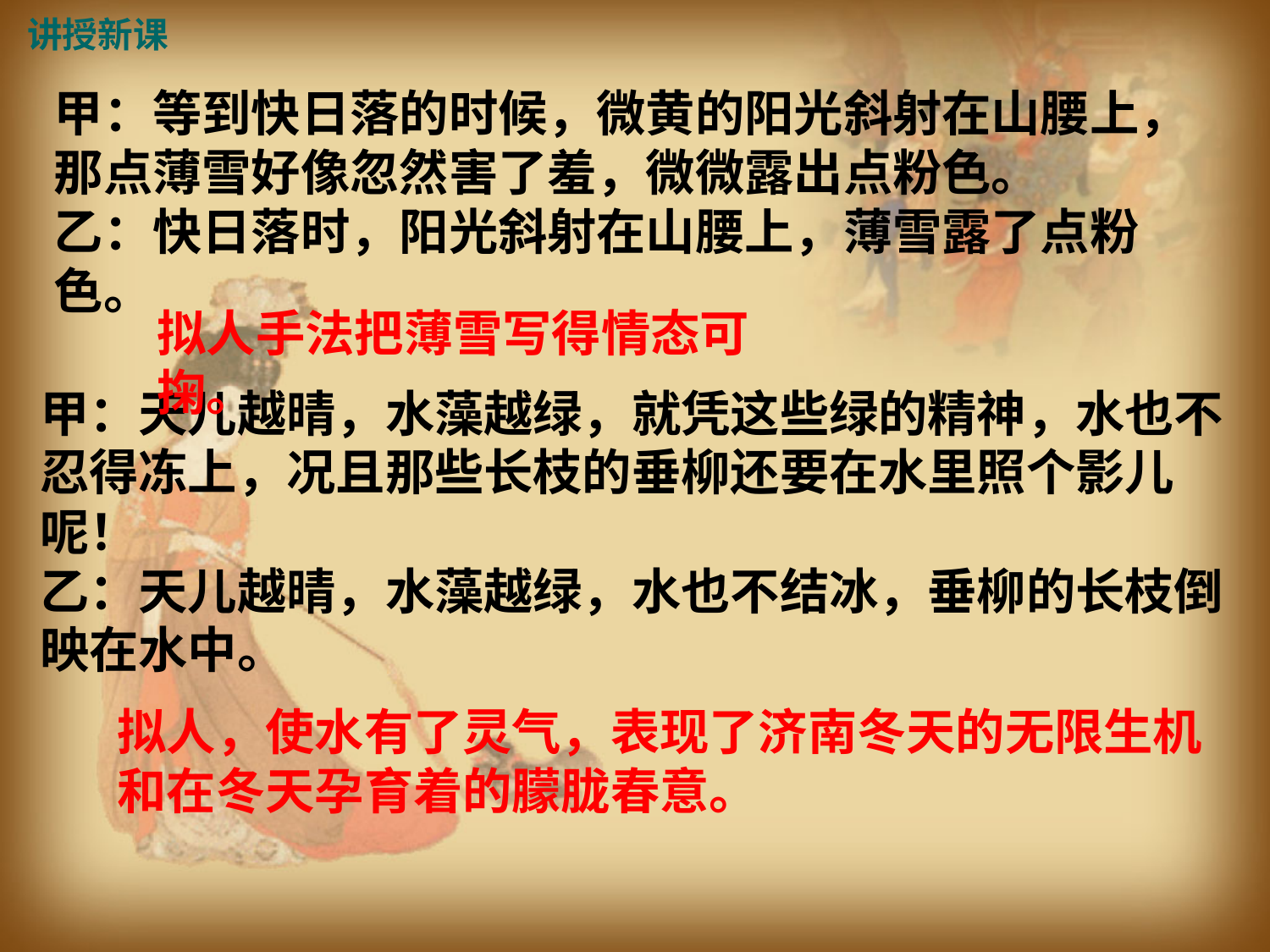

讲授新课
甲：等到快日落的时候，微黄的阳光斜射在山腰上，那点薄雪好像忽然害了羞，微微露出点粉色。
乙：快日落时，阳光斜射在山腰上，薄雪露了点粉色。
拟人手法把薄雪写得情态可掬。
甲：天儿越晴，水藻越绿，就凭这些绿的精神，水也不忍得冻上，况且那些长枝的垂柳还要在水里照个影儿呢！
乙：天儿越晴，水藻越绿，水也不结冰，垂柳的长枝倒映在水中。
拟人，使水有了灵气，表现了济南冬天的无限生机和在冬天孕育着的朦胧春意。